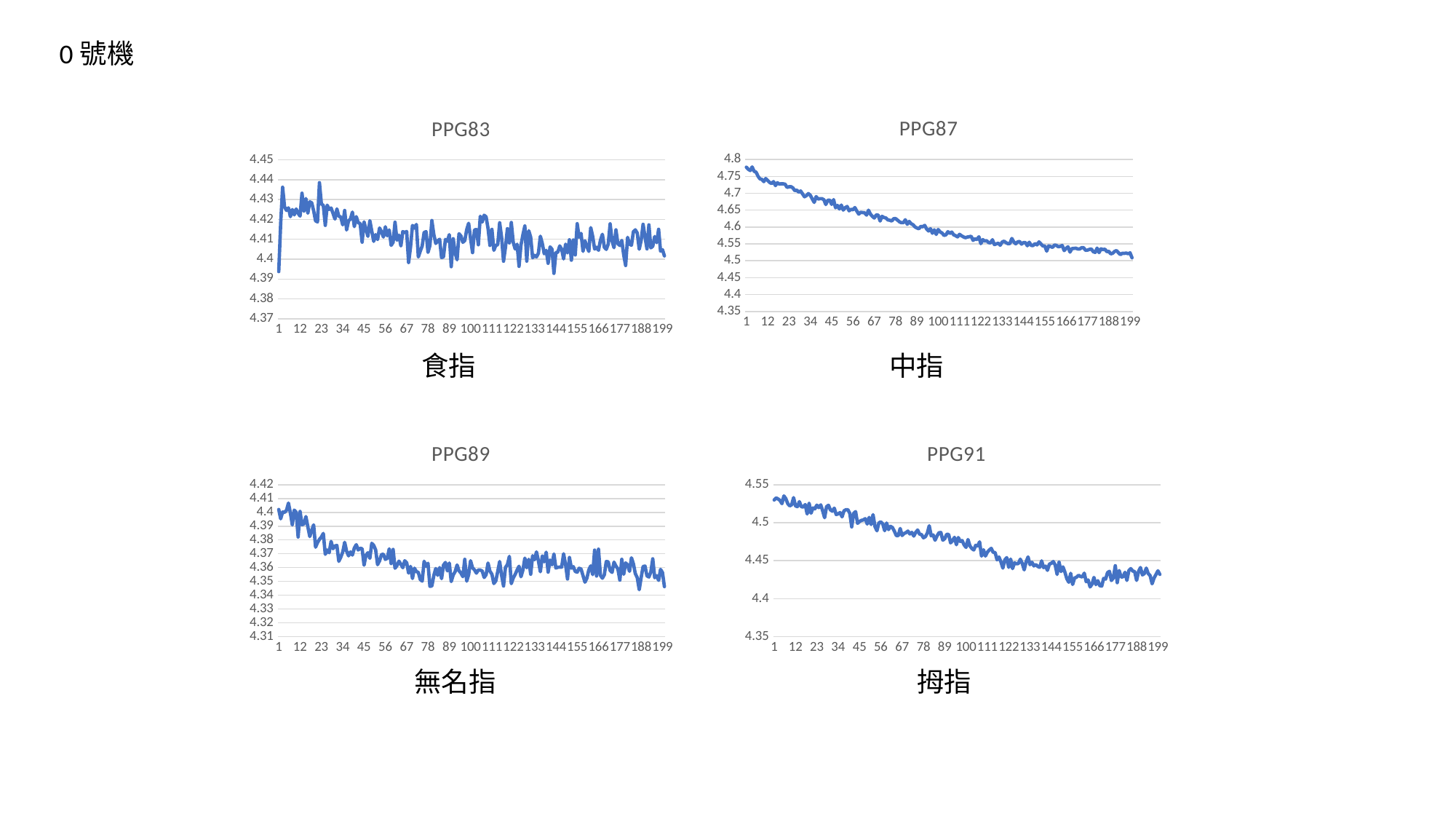

0號機

### Chart: PPG83

| Category |  |
|---|---|

### Chart: PPG87

| Category |  |
|---|---|
中指
食指

### Chart: PPG89

| Category |  |
|---|---|

### Chart: PPG91

| Category |  |
|---|---|
無名指
拇指